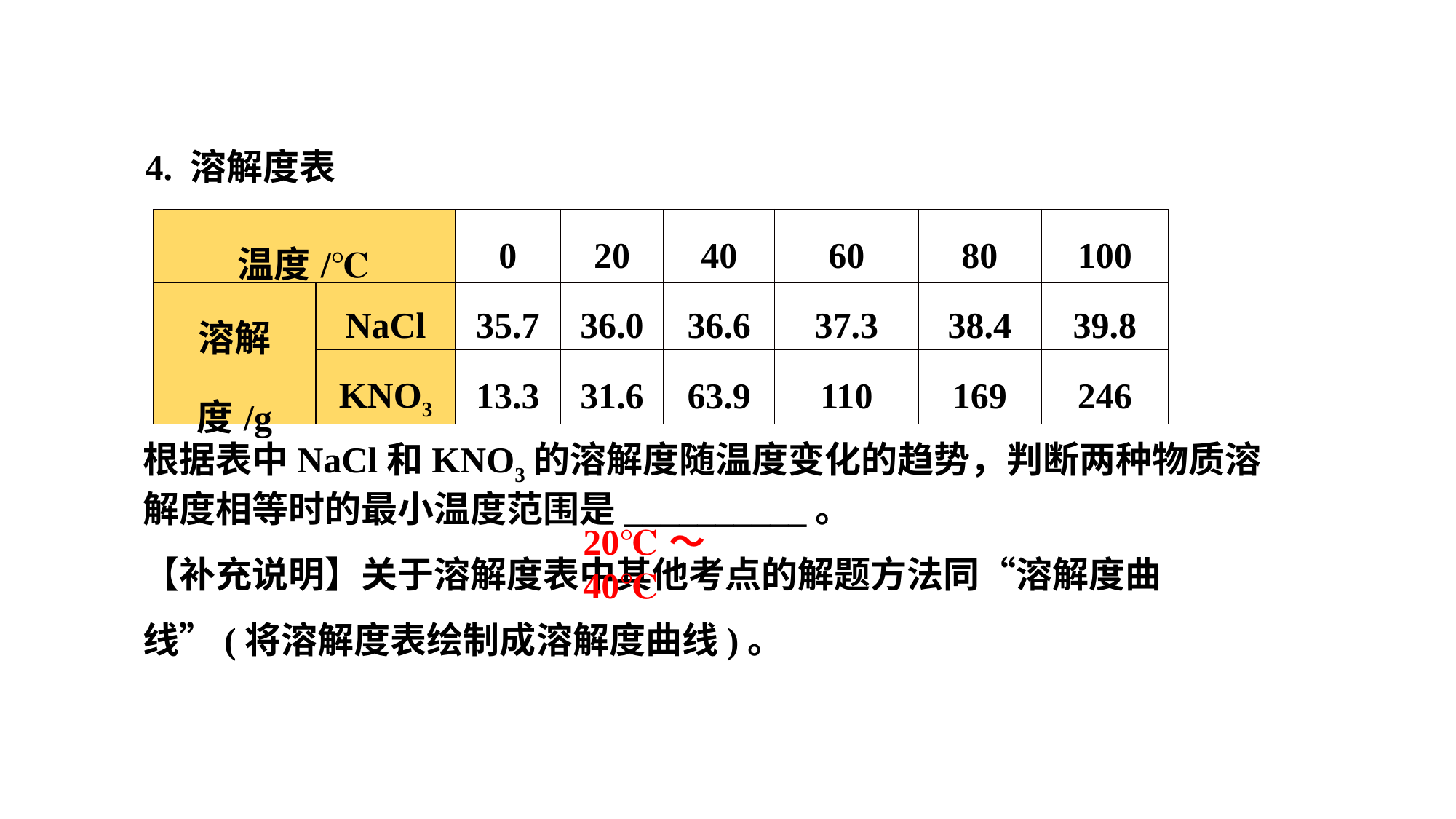

4. 溶解度表
| 温度/℃ |  | 0 | 20 | 40 | 60 | 80 | 100 |
| --- | --- | --- | --- | --- | --- | --- | --- |
| 溶解度/g | NaCl | 35.7 | 36.0 | 36.6 | 37.3 | 38.4 | 39.8 |
|  | KNO3 | 13.3 | 31.6 | 63.9 | 110 | 169 | 246 |
根据表中NaCl和KNO3的溶解度随温度变化的趋势，判断两种物质溶解度相等时的最小温度范围是__________。【补充说明】关于溶解度表中其他考点的解题方法同“溶解度曲线”(将溶解度表绘制成溶解度曲线)。
20℃～40℃